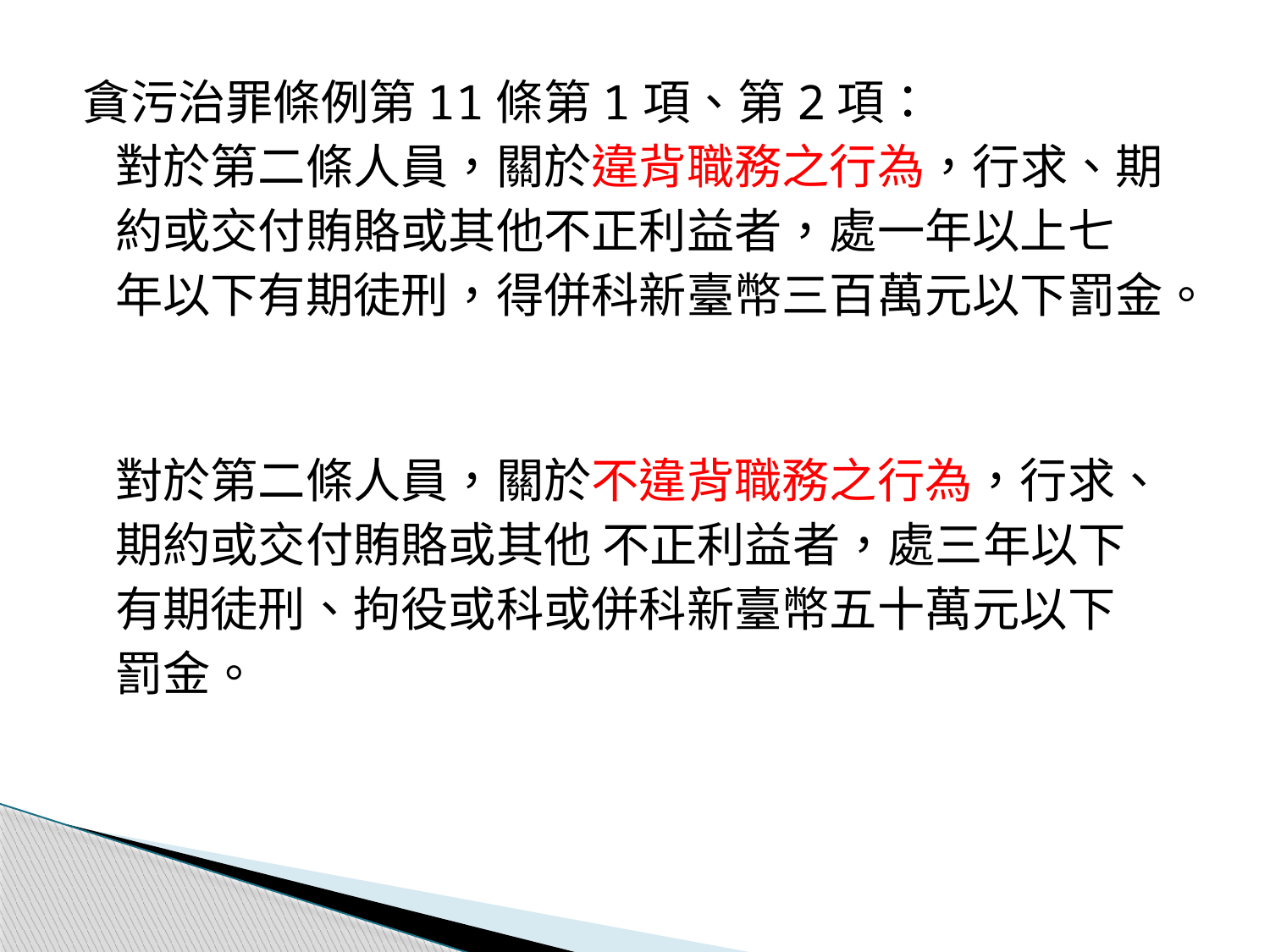

貪污治罪條例第11條第1項、第2項：
  對於第二條人員，關於違背職務之行為，行求、期
  約或交付賄賂或其他不正利益者，處一年以上七
  年以下有期徒刑，得併科新臺幣三百萬元以下罰金。

  對於第二條人員，關於不違背職務之行為，行求、
  期約或交付賄賂或其他 不正利益者，處三年以下
  有期徒刑、拘役或科或併科新臺幣五十萬元以下
  罰金。